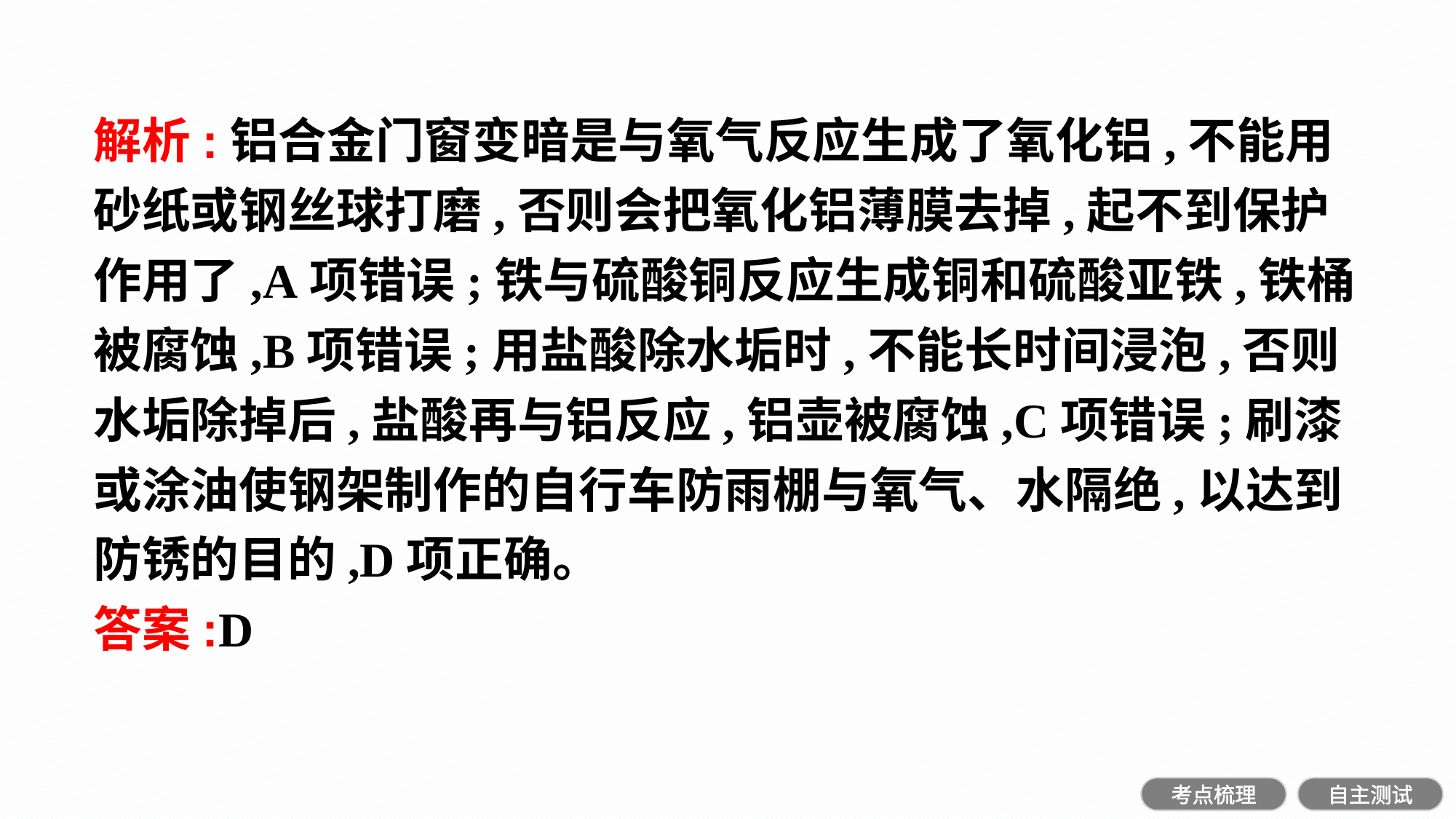

解析:铝合金门窗变暗是与氧气反应生成了氧化铝,不能用砂纸或钢丝球打磨,否则会把氧化铝薄膜去掉,起不到保护作用了,A项错误;铁与硫酸铜反应生成铜和硫酸亚铁,铁桶被腐蚀,B项错误;用盐酸除水垢时,不能长时间浸泡,否则水垢除掉后,盐酸再与铝反应,铝壶被腐蚀,C项错误;刷漆或涂油使钢架制作的自行车防雨棚与氧气、水隔绝,以达到防锈的目的,D项正确。
答案:D